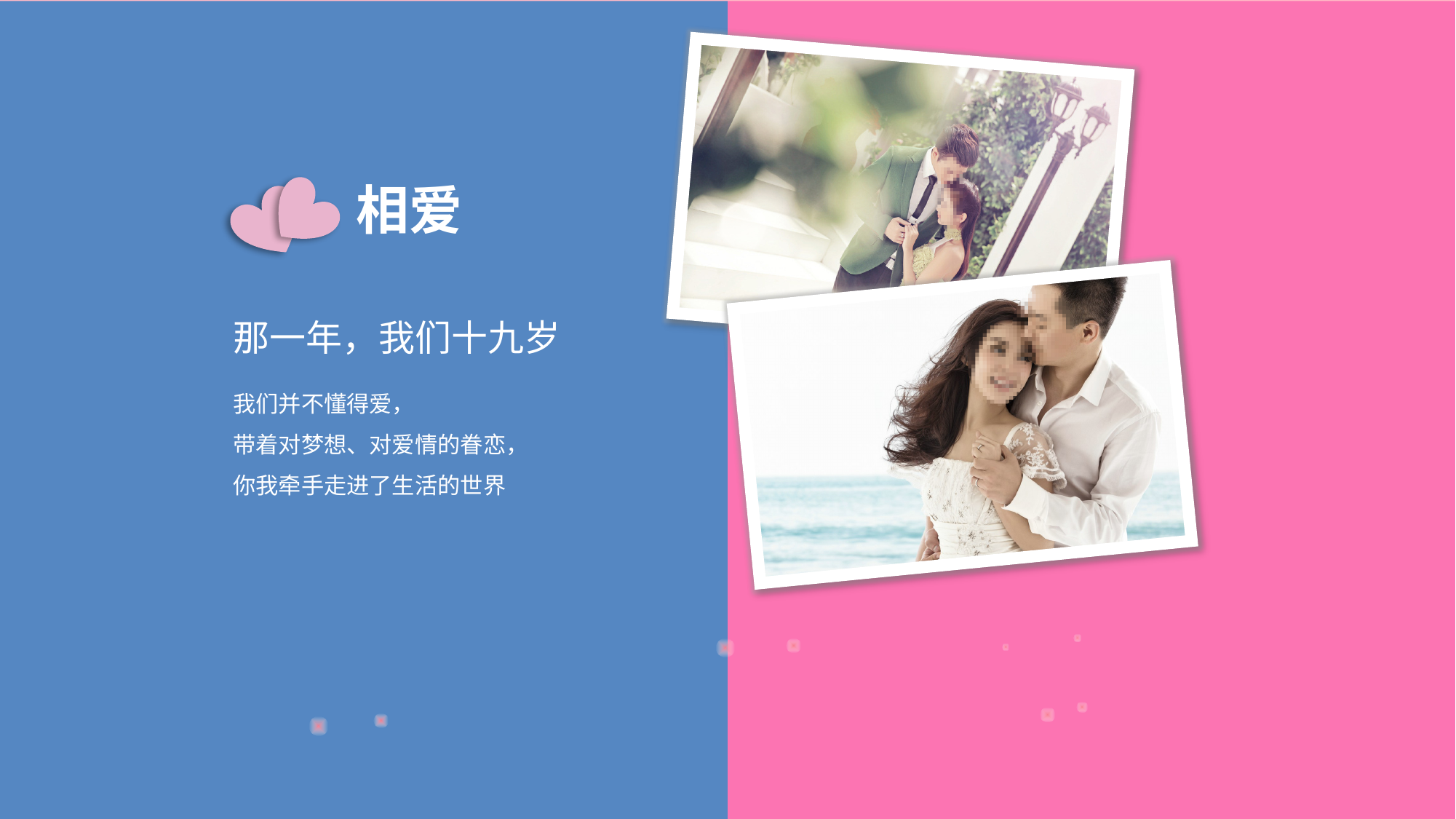

相爱

那一年，我们十九岁
我们并不懂得爱，
带着对梦想、对爱情的眷恋，
你我牵手走进了生活的世界